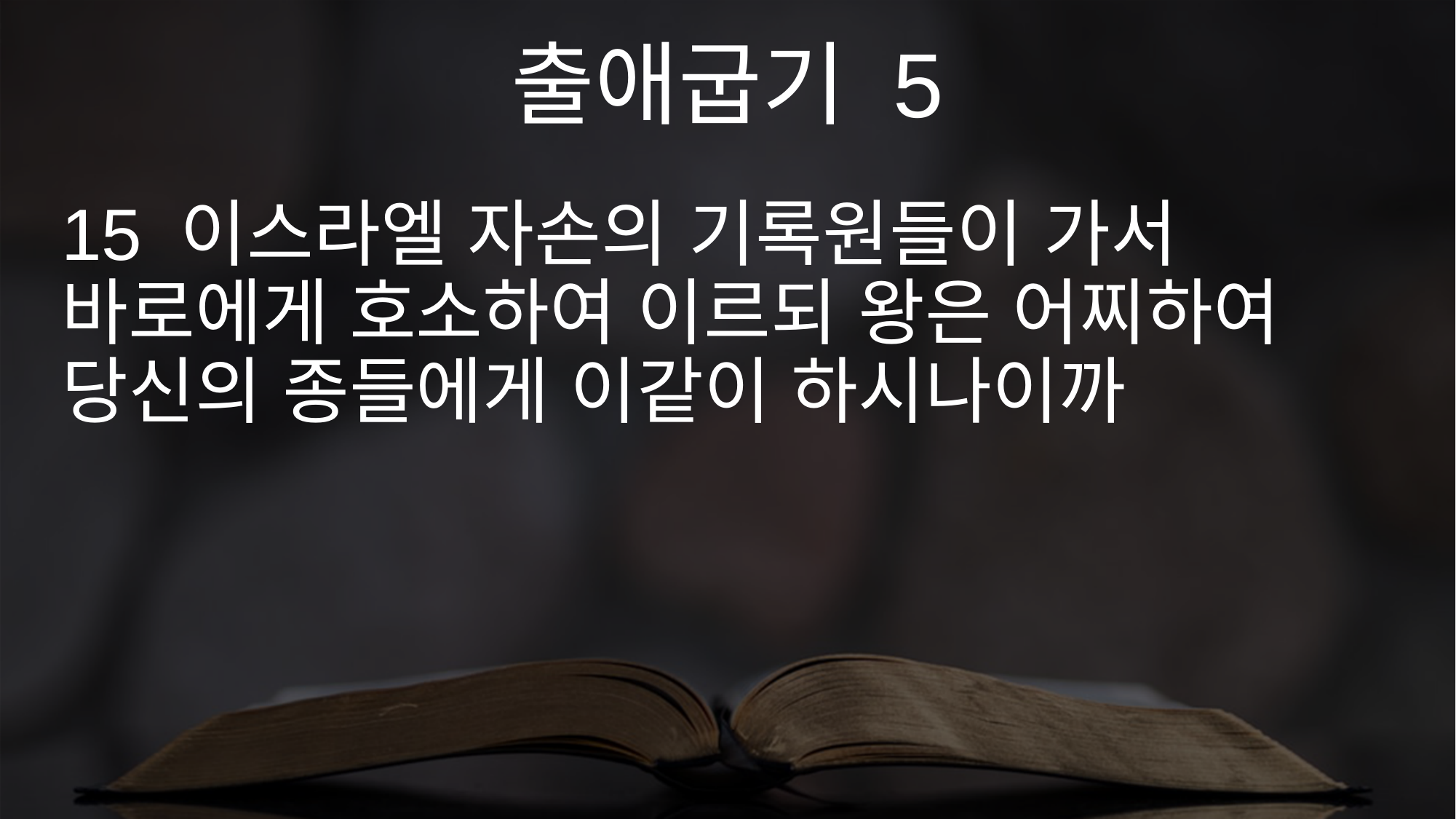

출애굽기 5
15 이스라엘 자손의 기록원들이 가서 바로에게 호소하여 이르되 왕은 어찌하여 당신의 종들에게 이같이 하시나이까